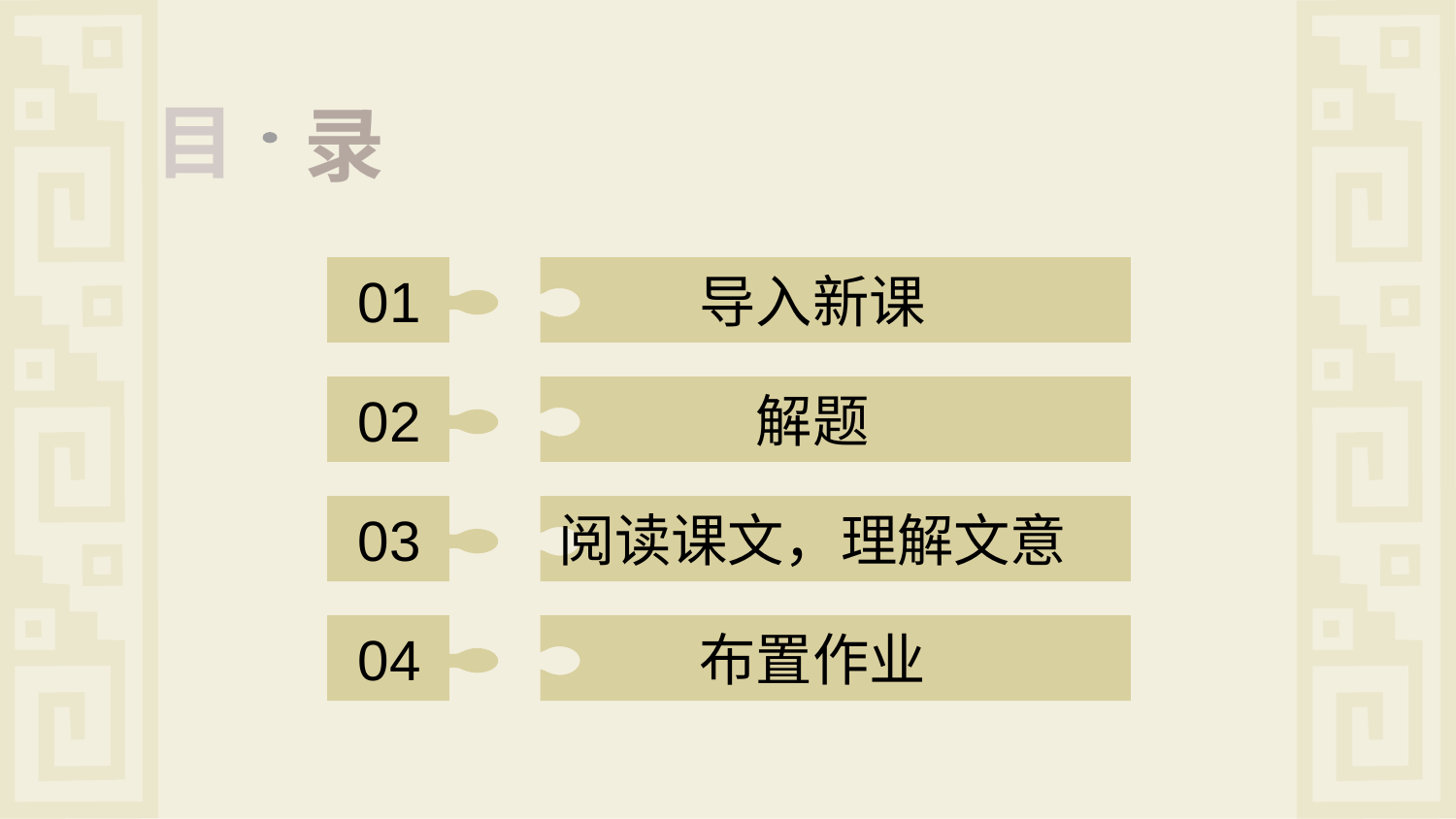

目
录

01
导入新课
02
解题
03
阅读课文，理解文意
04
布置作业